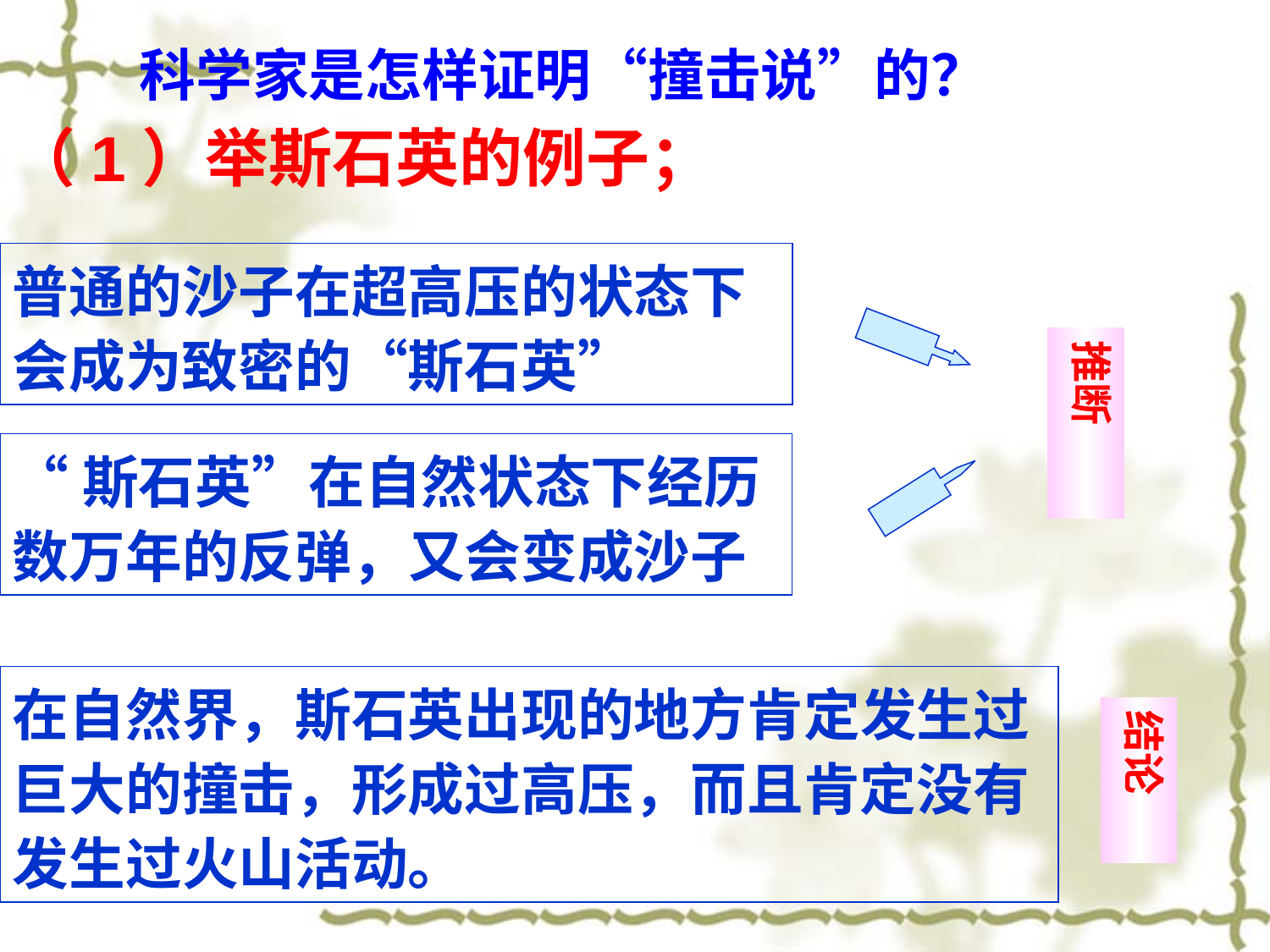

科学家是怎样证明“撞击说”的？
（1）举斯石英的例子；
普通的沙子在超高压的状态下会成为致密的“斯石英”

推断
“斯石英”在自然状态下经历数万年的反弹，又会变成沙子

在自然界，斯石英出现的地方肯定发生过巨大的撞击，形成过高压，而且肯定没有发生过火山活动。
结论